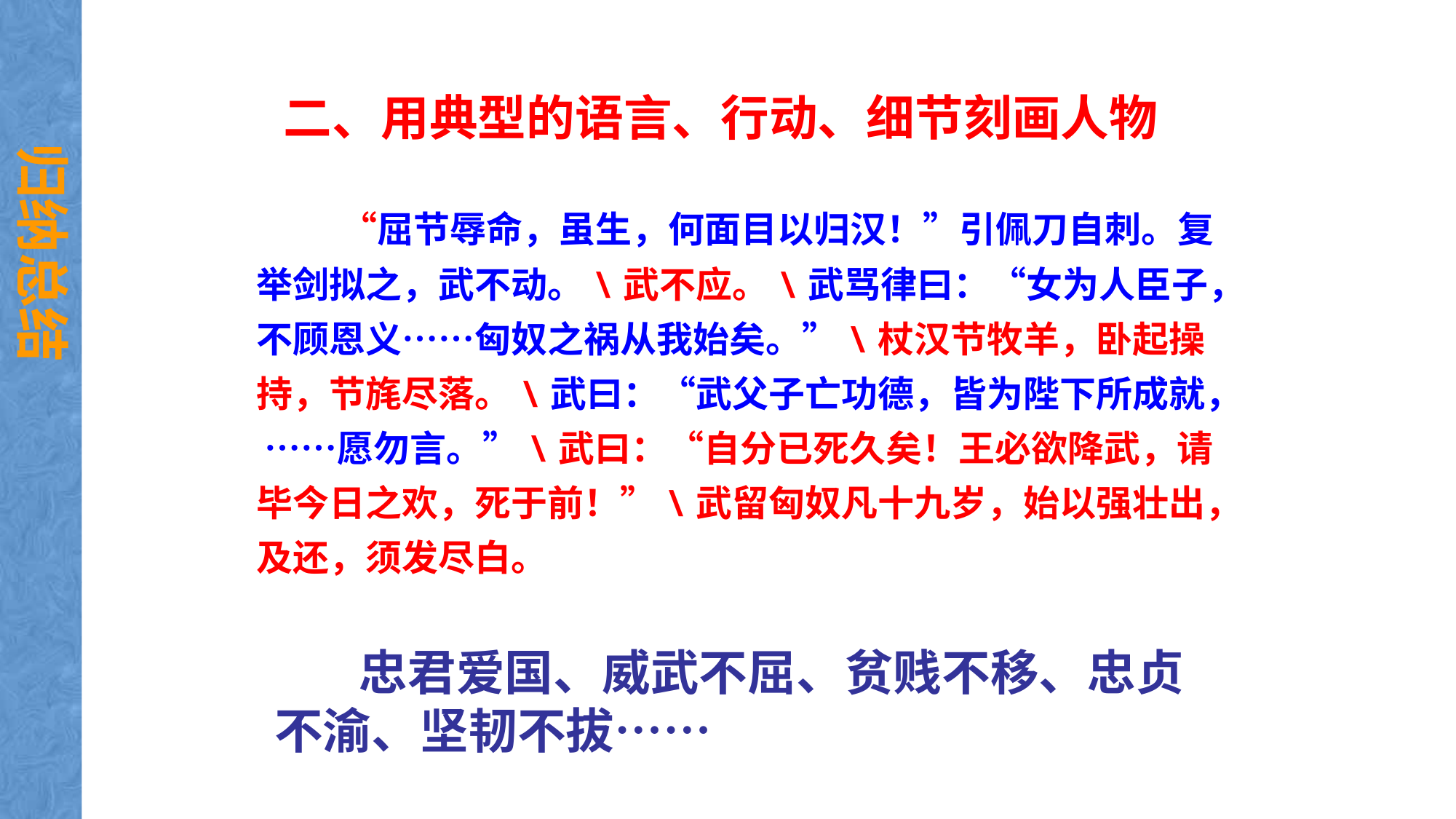

二、用典型的语言、行动、细节刻画人物
归纳总结
　　“屈节辱命，虽生，何面目以归汉！”引佩刀自刺。复举剑拟之，武不动。\武不应。\武骂律曰：“女为人臣子，不顾恩义……匈奴之祸从我始矣。”\杖汉节牧羊，卧起操持，节旄尽落。\武曰：“武父子亡功德，皆为陛下所成就， ……愿勿言。”\武曰：“自分已死久矣！王必欲降武，请毕今日之欢，死于前！”\武留匈奴凡十九岁，始以强壮出，及还，须发尽白。
　　忠君爱国、威武不屈、贫贱不移、忠贞不渝、坚韧不拔……